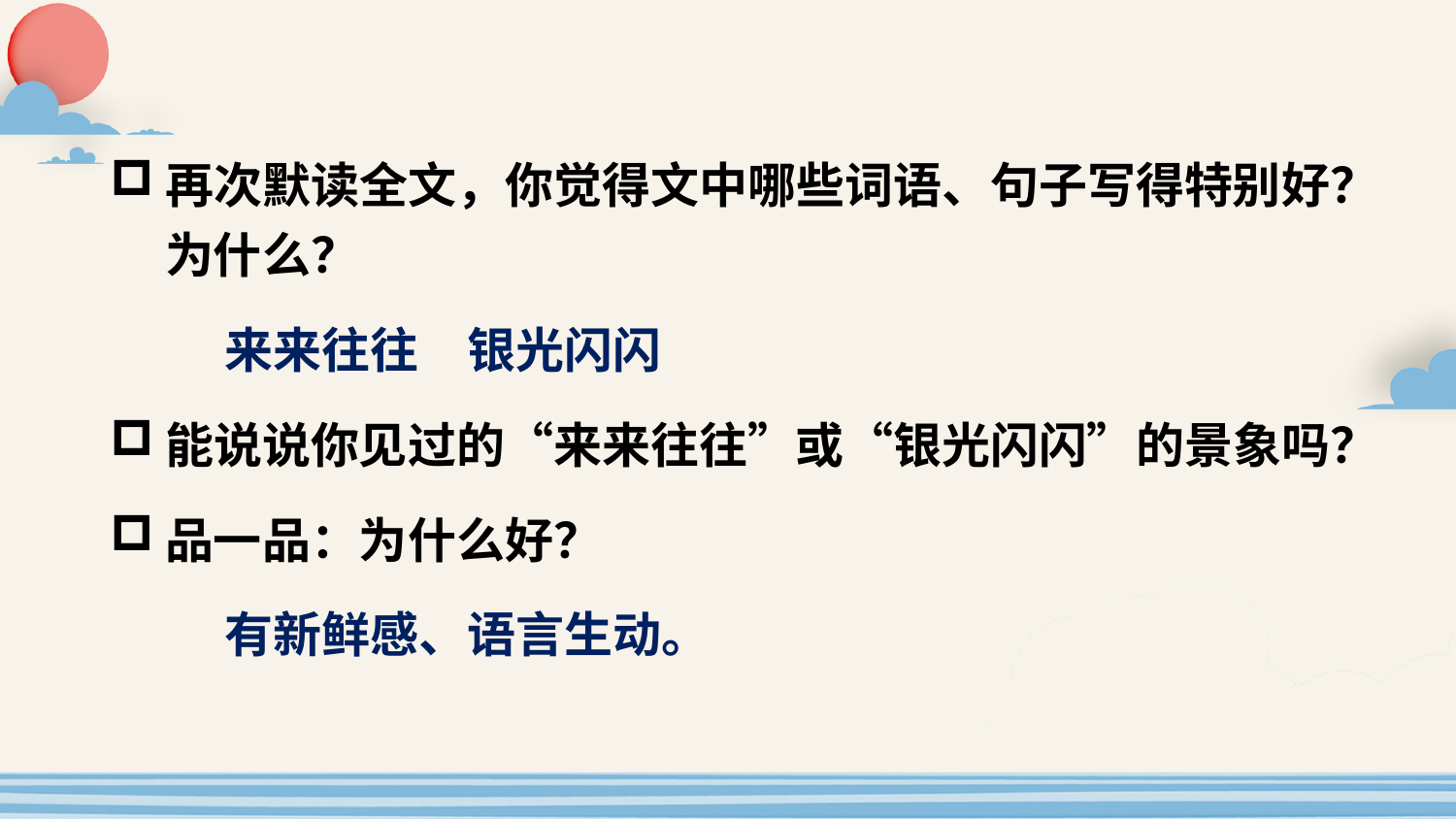

再次默读全文，你觉得文中哪些词语、句子写得特别好？为什么？
来来往往　银光闪闪
能说说你见过的“来来往往”或“银光闪闪”的景象吗？
品一品：为什么好？
有新鲜感、语言生动。